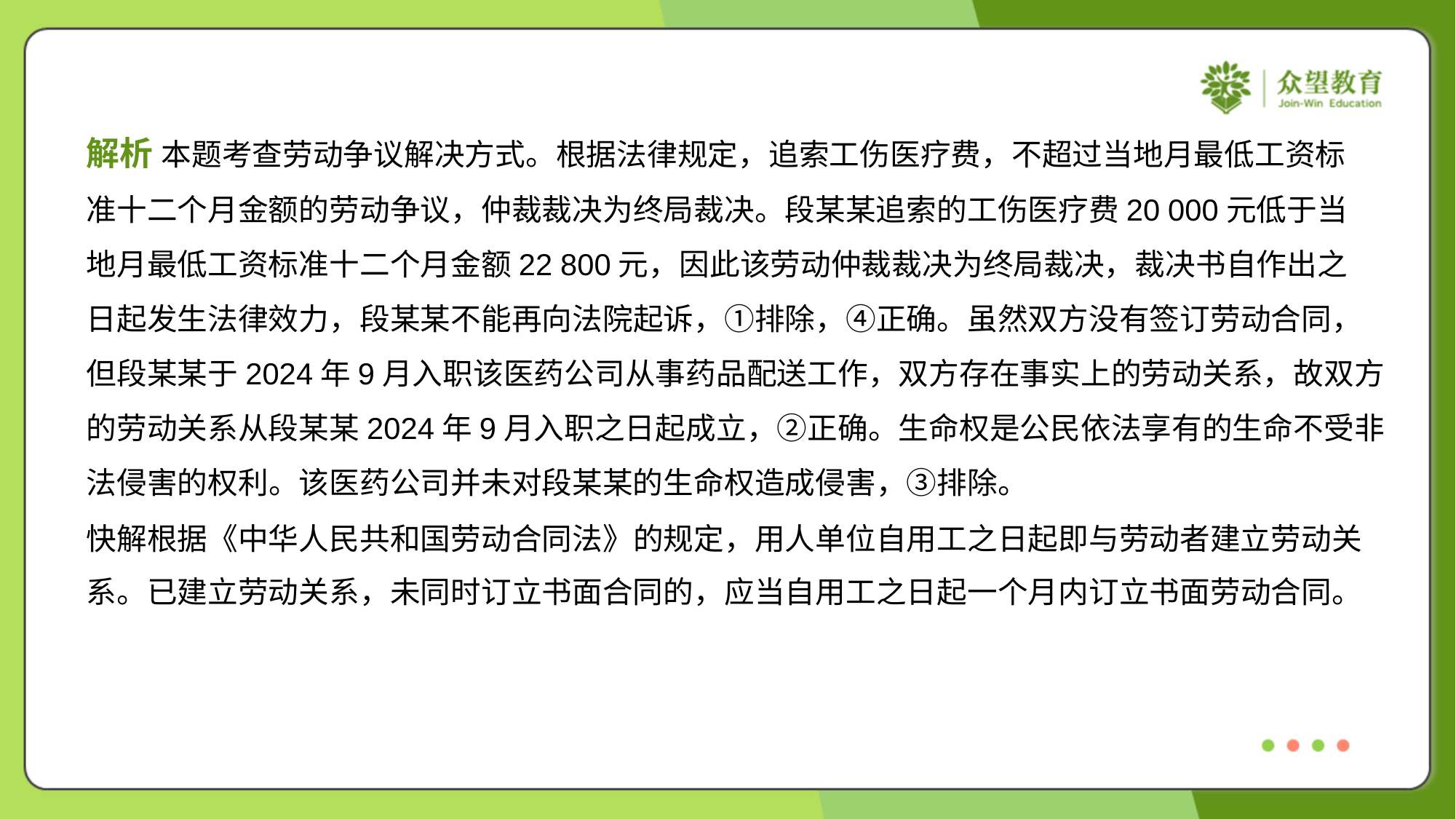

解析 本题考查劳动争议解决方式。根据法律规定，追索工伤医疗费，不超过当地月最低工资标
准十二个月金额的劳动争议，仲裁裁决为终局裁决。段某某追索的工伤医疗费20 000元低于当
地月最低工资标准十二个月金额22 800元，因此该劳动仲裁裁决为终局裁决，裁决书自作出之
日起发生法律效力，段某某不能再向法院起诉，①排除，④正确。虽然双方没有签订劳动合同，
但段某某于2024年9月入职该医药公司从事药品配送工作，双方存在事实上的劳动关系，故双方
的劳动关系从段某某2024年9月入职之日起成立，②正确。生命权是公民依法享有的生命不受非
法侵害的权利。该医药公司并未对段某某的生命权造成侵害，③排除。
快解根据《中华人民共和国劳动合同法》的规定，用人单位自用工之日起即与劳动者建立劳动关
系。已建立劳动关系，未同时订立书面合同的，应当自用工之日起一个月内订立书面劳动合同。